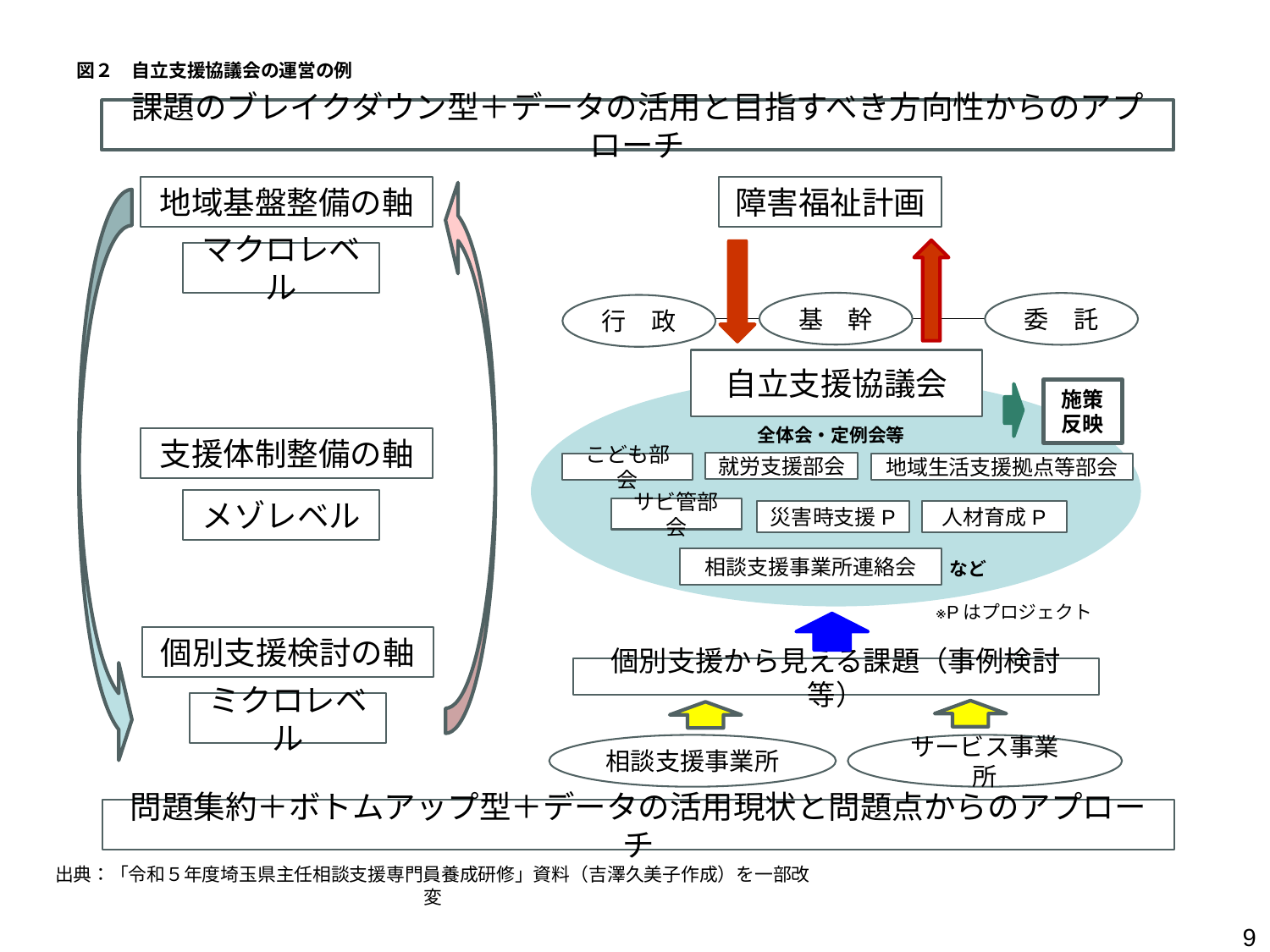

図２　自立支援協議会の運営の例
課題のブレイクダウン型＋データの活用と目指すべき方向性からのアプローチ

地域基盤整備の軸
障害福祉計画

マクロレベル
基　幹
委　託
行　政
自立支援協議会

施策反映

全体会・定例会等
支援体制整備の軸
就労支援部会
地域生活支援拠点等部会
こども部会
メゾレベル
サビ管部会
人材育成P
災害時支援P
相談支援事業所連絡会
など
※Pはプロジェクト

個別支援検討の軸
個別支援から見える課題（事例検討等）
ミクロレベル

サービス事業所
相談支援事業所
問題集約＋ボトムアップ型＋データの活用現状と問題点からのアプローチ
出典：「令和５年度埼玉県主任相談支援専門員養成研修」資料（吉澤久美子作成）を一部改変
9